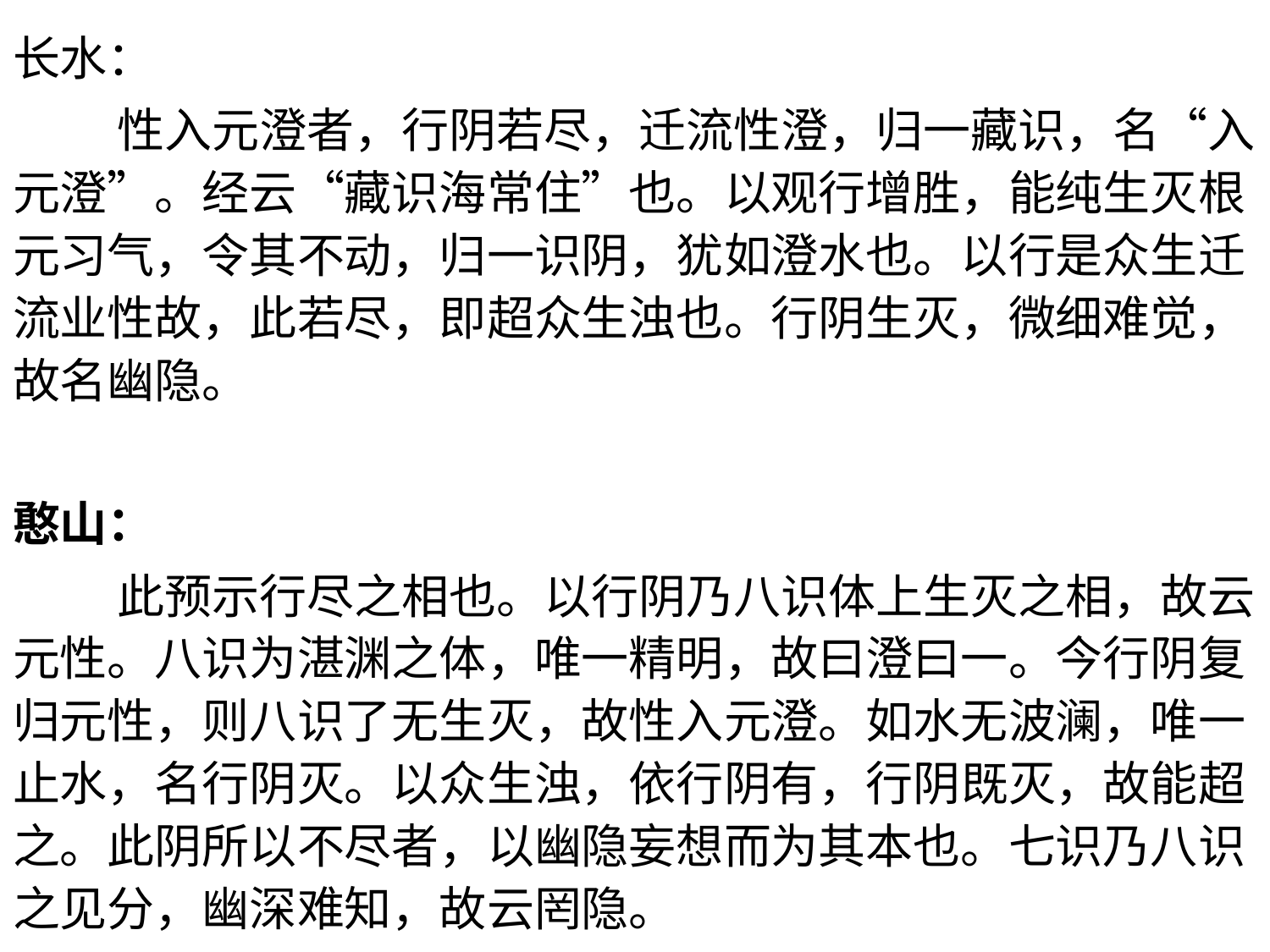

长水：
         性入元澄者，行阴若尽，迁流性澄，归一藏识，名“入元澄”。经云“藏识海常住”也。以观行增胜，能纯生灭根元习气，令其不动，归一识阴，犹如澄水也。以行是众生迁流业性故，此若尽，即超众生浊也。行阴生灭，微细难觉，故名幽隐。

憨山：
         此预示行尽之相也。以行阴乃八识体上生灭之相，故云元性。八识为湛渊之体，唯一精明，故曰澄曰一。今行阴复归元性，则八识了无生灭，故性入元澄。如水无波澜，唯一止水，名行阴灭。以众生浊，依行阴有，行阴既灭，故能超之。此阴所以不尽者，以幽隐妄想而为其本也。七识乃八识之见分，幽深难知，故云罔隐。